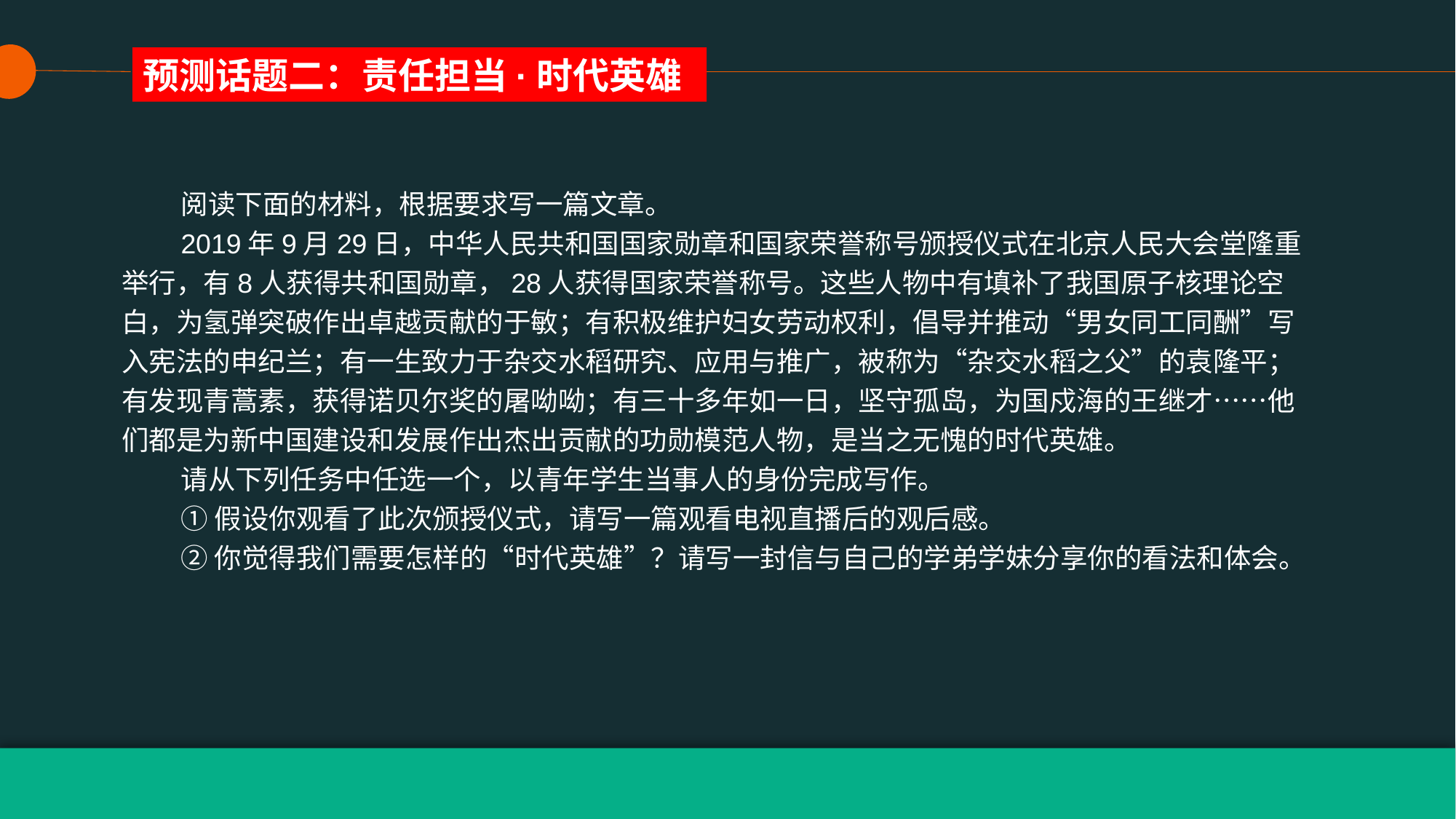

预测话题二：责任担当·时代英雄
阅读下面的材料，根据要求写一篇文章。
2019年9月29日，中华人民共和国国家勋章和国家荣誉称号颁授仪式在北京人民大会堂隆重举行，有8人获得共和国勋章，28人获得国家荣誉称号。这些人物中有填补了我国原子核理论空白，为氢弹突破作出卓越贡献的于敏；有积极维护妇女劳动权利，倡导并推动“男女同工同酬”写入宪法的申纪兰；有一生致力于杂交水稻研究、应用与推广，被称为“杂交水稻之父”的袁隆平；有发现青蒿素，获得诺贝尔奖的屠呦呦；有三十多年如一日，坚守孤岛，为国戍海的王继才……他们都是为新中国建设和发展作出杰出贡献的功勋模范人物，是当之无愧的时代英雄。
请从下列任务中任选一个，以青年学生当事人的身份完成写作。
①假设你观看了此次颁授仪式，请写一篇观看电视直播后的观后感。
②你觉得我们需要怎样的“时代英雄”？请写一封信与自己的学弟学妹分享你的看法和体会。